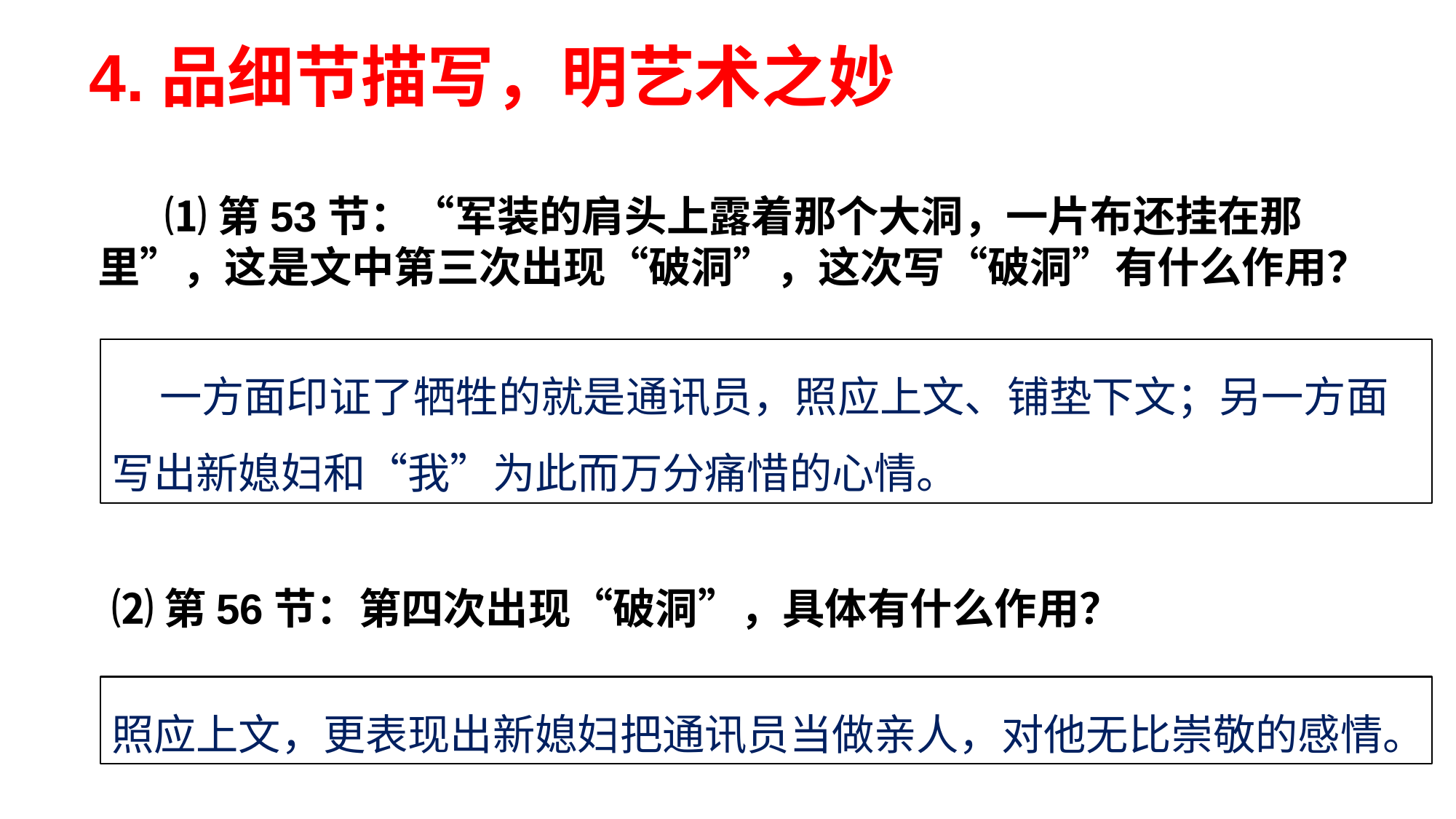

4.品细节描写，明艺术之妙
       ⑴第53节：“军装的肩头上露着那个大洞，一片布还挂在那里”，这是文中第三次出现“破洞”，这次写“破洞”有什么作用？

    一方面印证了牺牲的就是通讯员，照应上文、铺垫下文；另一方面写出新媳妇和“我”为此而万分痛惜的心情。
⑵第56节：第四次出现“破洞”，具体有什么作用？
照应上文，更表现出新媳妇把通讯员当做亲人，对他无比崇敬的感情。